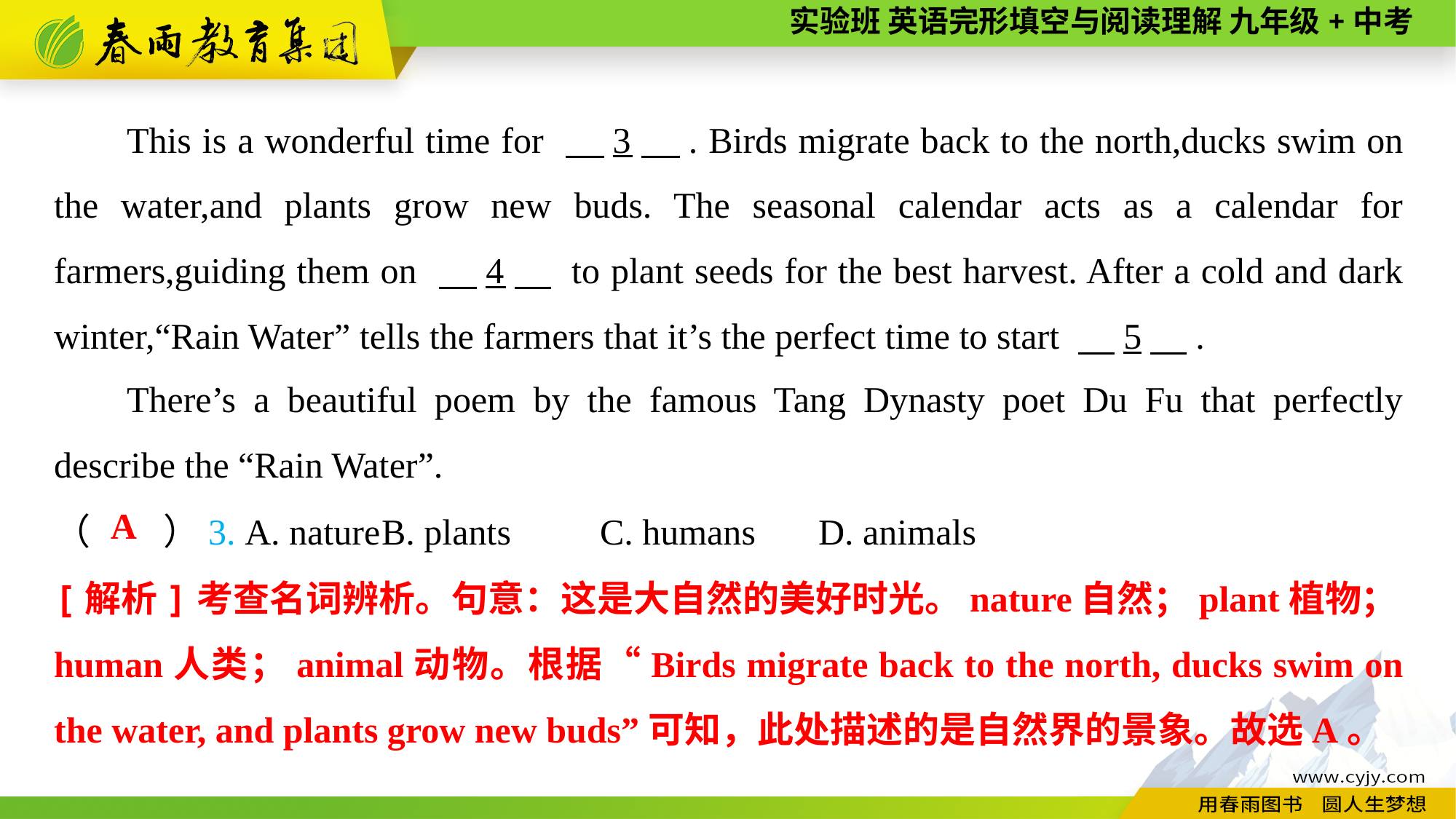

This is a wonderful time for 　3　. Birds migrate back to the north,ducks swim on the water,and plants grow new buds. The seasonal calendar acts as a calendar for farmers,guiding them on 　4　 to plant seeds for the best harvest. After a cold and dark winter,“Rain Water” tells the farmers that it’s the perfect time to start 　5　.
There’s a beautiful poem by the famous Tang Dynasty poet Du Fu that perfectly describe the “Rain Water”.
（　　）3. A. nature	B. plants	C. humans	D. animals
A
[解析]考查名词辨析。句意：这是大自然的美好时光。nature自然；plant植物；human人类；animal动物。根据“Birds migrate back to the north, ducks swim on the water, and plants grow new buds”可知，此处描述的是自然界的景象。故选A。